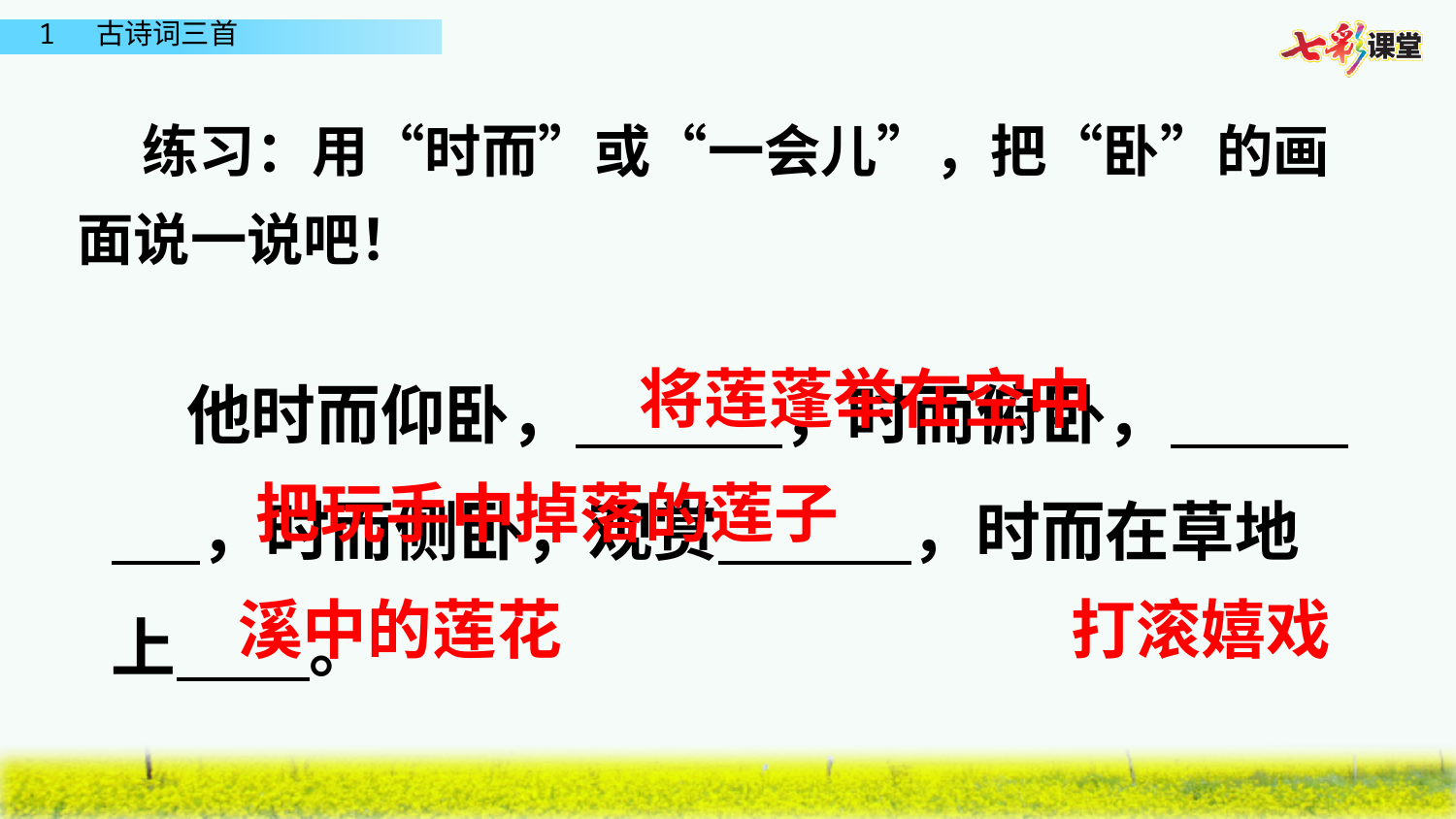

练习：用“时而”或“一会儿”，把“卧”的画面说一说吧！
    他时而仰卧，              ，时而俯卧，                   ，时而侧卧，观赏             ，时而在草地上         。
将莲蓬举在空中
把玩手中掉落的莲子
打滚嬉戏
溪中的莲花